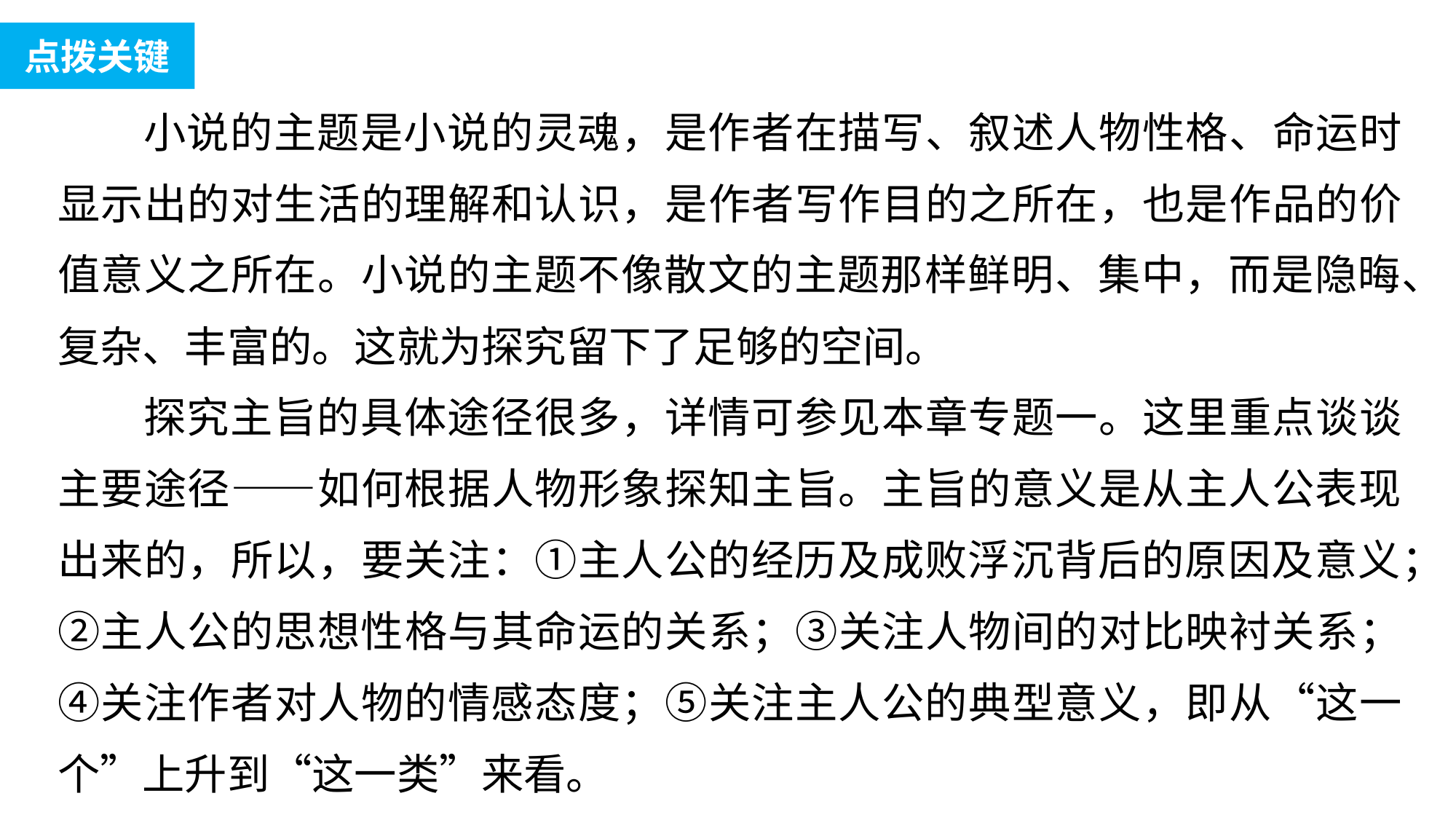

点拨关键
小说的主题是小说的灵魂，是作者在描写、叙述人物性格、命运时显示出的对生活的理解和认识，是作者写作目的之所在，也是作品的价值意义之所在。小说的主题不像散文的主题那样鲜明、集中，而是隐晦、复杂、丰富的。这就为探究留下了足够的空间。
探究主旨的具体途径很多，详情可参见本章专题一。这里重点谈谈主要途径——如何根据人物形象探知主旨。主旨的意义是从主人公表现出来的，所以，要关注：①主人公的经历及成败浮沉背后的原因及意义；②主人公的思想性格与其命运的关系；③关注人物间的对比映衬关系；④关注作者对人物的情感态度；⑤关注主人公的典型意义，即从“这一个”上升到“这一类”来看。